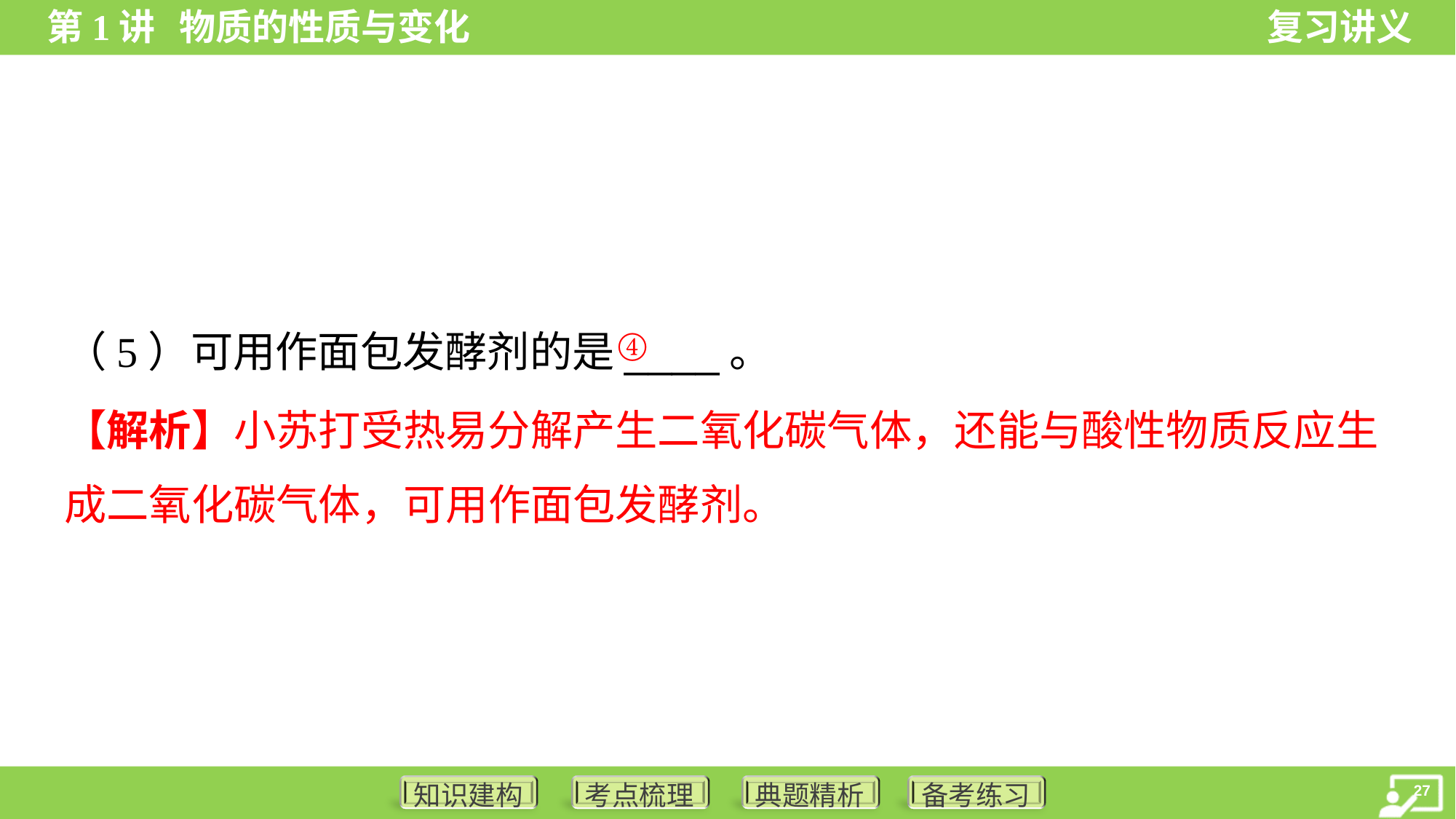

④
（5）可用作面包发酵剂的是____。
【解析】小苏打受热易分解产生二氧化碳气体，还能与酸性物质反应生
成二氧化碳气体，可用作面包发酵剂。